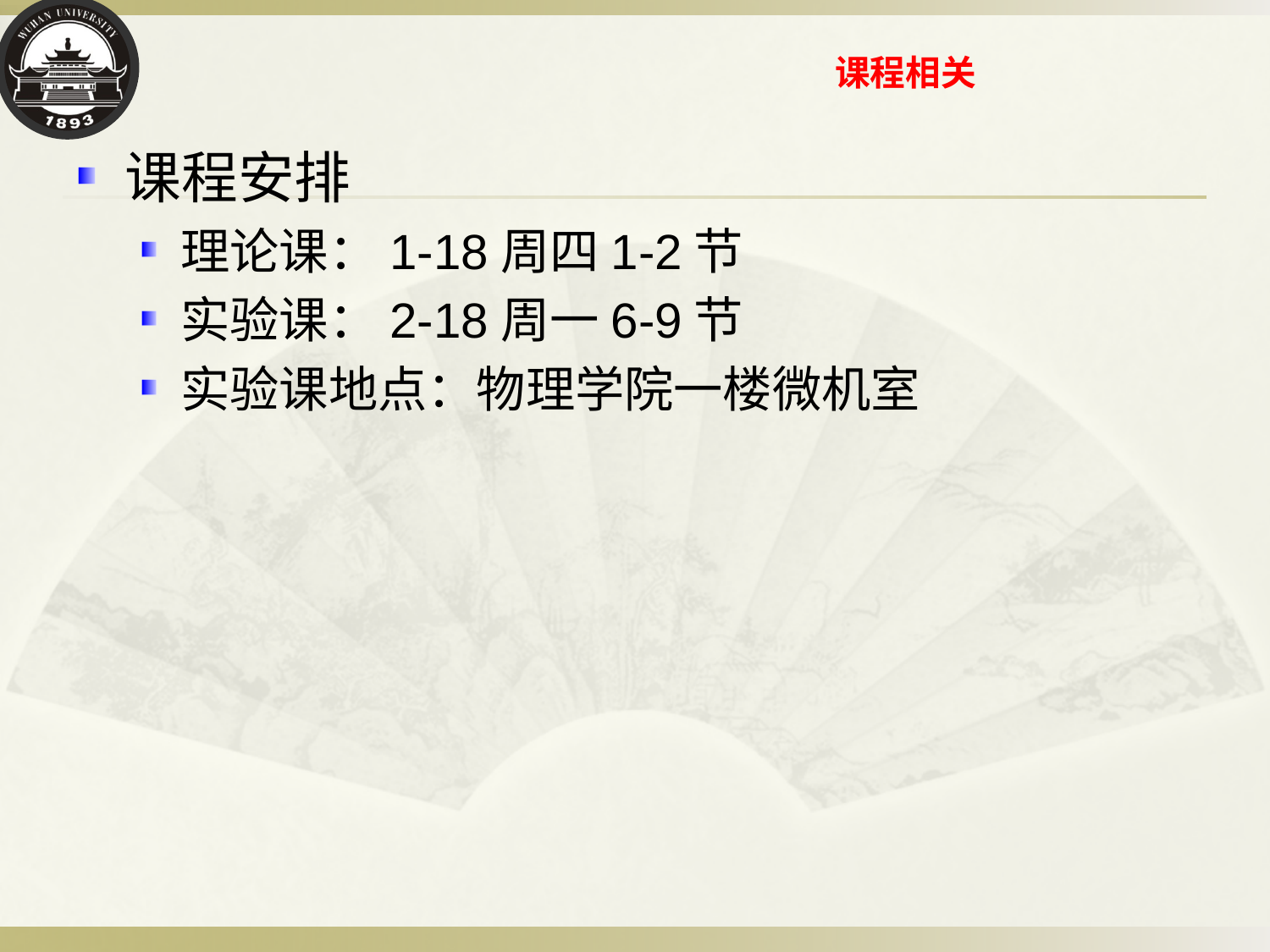

# 课程相关
课程安排
理论课：1-18周四1-2节
实验课：2-18周一6-9节
实验课地点：物理学院一楼微机室